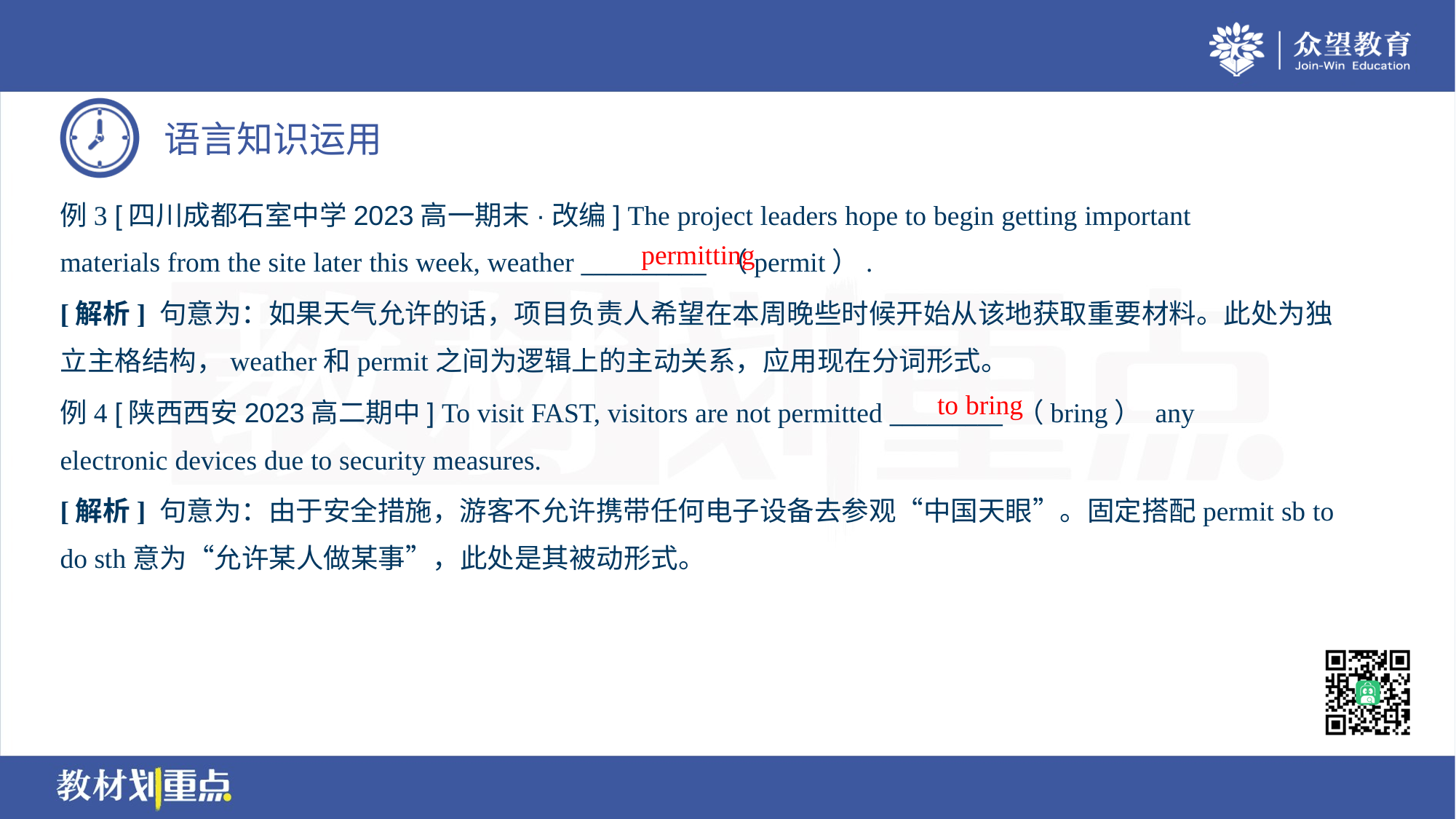

例3 [四川成都石室中学2023高一期末·改编] The project leaders hope to begin getting important
materials from the site later this week, weather __________ （permit）.
permitting
[解析] 句意为：如果天气允许的话，项目负责人希望在本周晚些时候开始从该地获取重要材料。此处为独
立主格结构，weather和permit之间为逻辑上的主动关系，应用现在分词形式。
to bring
例4 [陕西西安2023高二期中] To visit FAST, visitors are not permitted _________ （bring） any
electronic devices due to security measures.
[解析] 句意为：由于安全措施，游客不允许携带任何电子设备去参观“中国天眼”。固定搭配permit sb to
do sth意为“允许某人做某事”，此处是其被动形式。